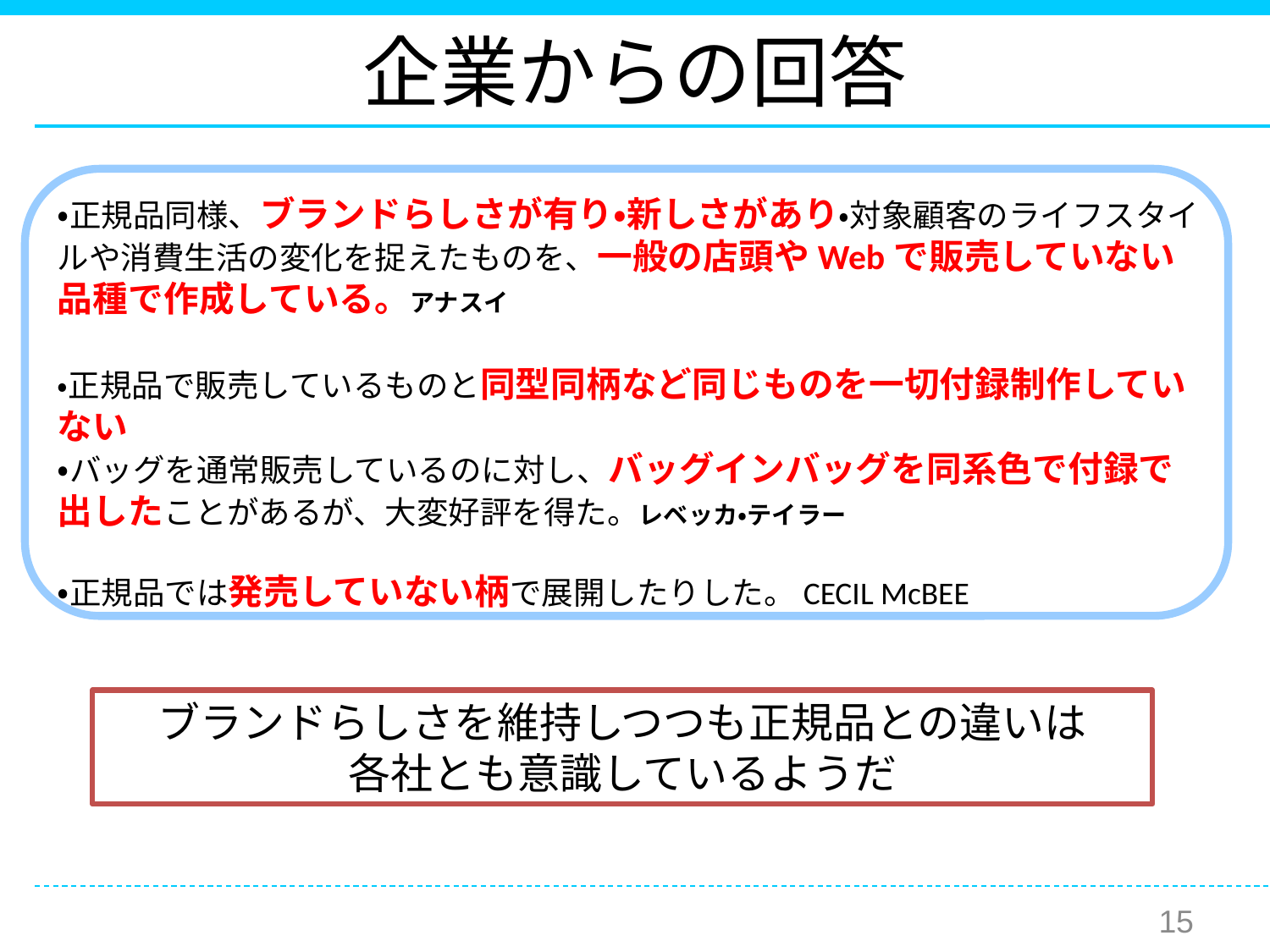

# 企業からの回答

・正規品同様、ブランドらしさが有り・新しさがあり・対象顧客のライフスタイルや消費生活の変化を捉えたものを、一般の店頭やWebで販売していない品種で作成している。アナスイ

・正規品で販売しているものと同型同柄など同じものを一切付録制作していない
・バッグを通常販売しているのに対し、バッグインバッグを同系色で付録で出したことがあるが、大変好評を得た。レベッカ・テイラー

・正規品では発売していない柄で展開したりした。CECIL McBEE
ブランドらしさを維持しつつも正規品との違いは
各社とも意識しているようだ
15